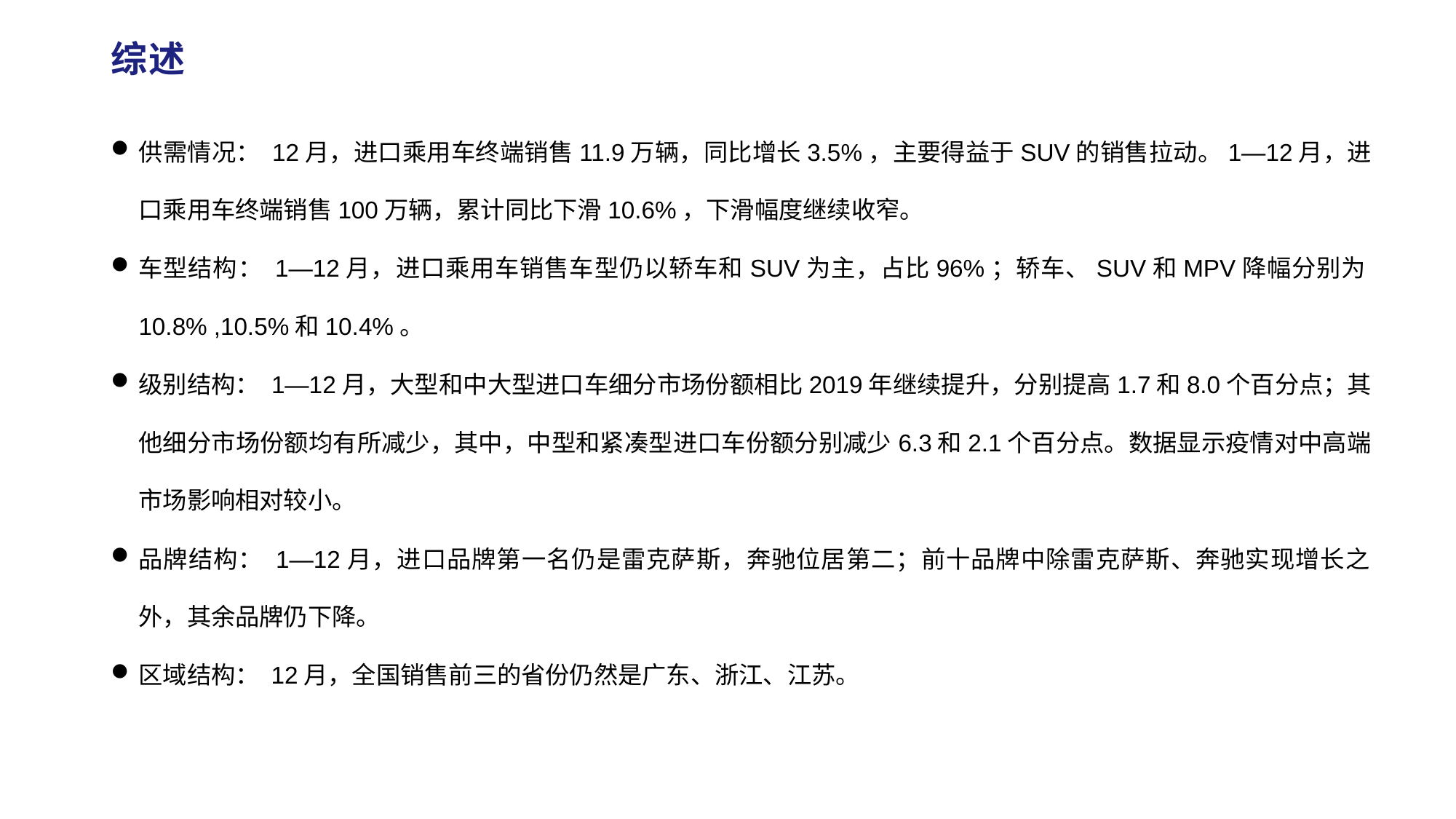

综述
供需情况： 12月，进口乘用车终端销售11.9万辆，同比增长3.5%，主要得益于SUV的销售拉动。1—12月，进口乘用车终端销售100万辆，累计同比下滑10.6%，下滑幅度继续收窄。
车型结构： 1—12月，进口乘用车销售车型仍以轿车和SUV为主，占比96%；轿车、SUV和MPV降幅分别为10.8% ,10.5%和10.4%。
级别结构： 1—12月，大型和中大型进口车细分市场份额相比2019年继续提升，分别提高1.7和8.0个百分点；其他细分市场份额均有所减少，其中，中型和紧凑型进口车份额分别减少6.3和2.1个百分点。数据显示疫情对中高端市场影响相对较小。
品牌结构： 1—12月，进口品牌第一名仍是雷克萨斯，奔驰位居第二；前十品牌中除雷克萨斯、奔驰实现增长之外，其余品牌仍下降。
区域结构： 12月，全国销售前三的省份仍然是广东、浙江、江苏。